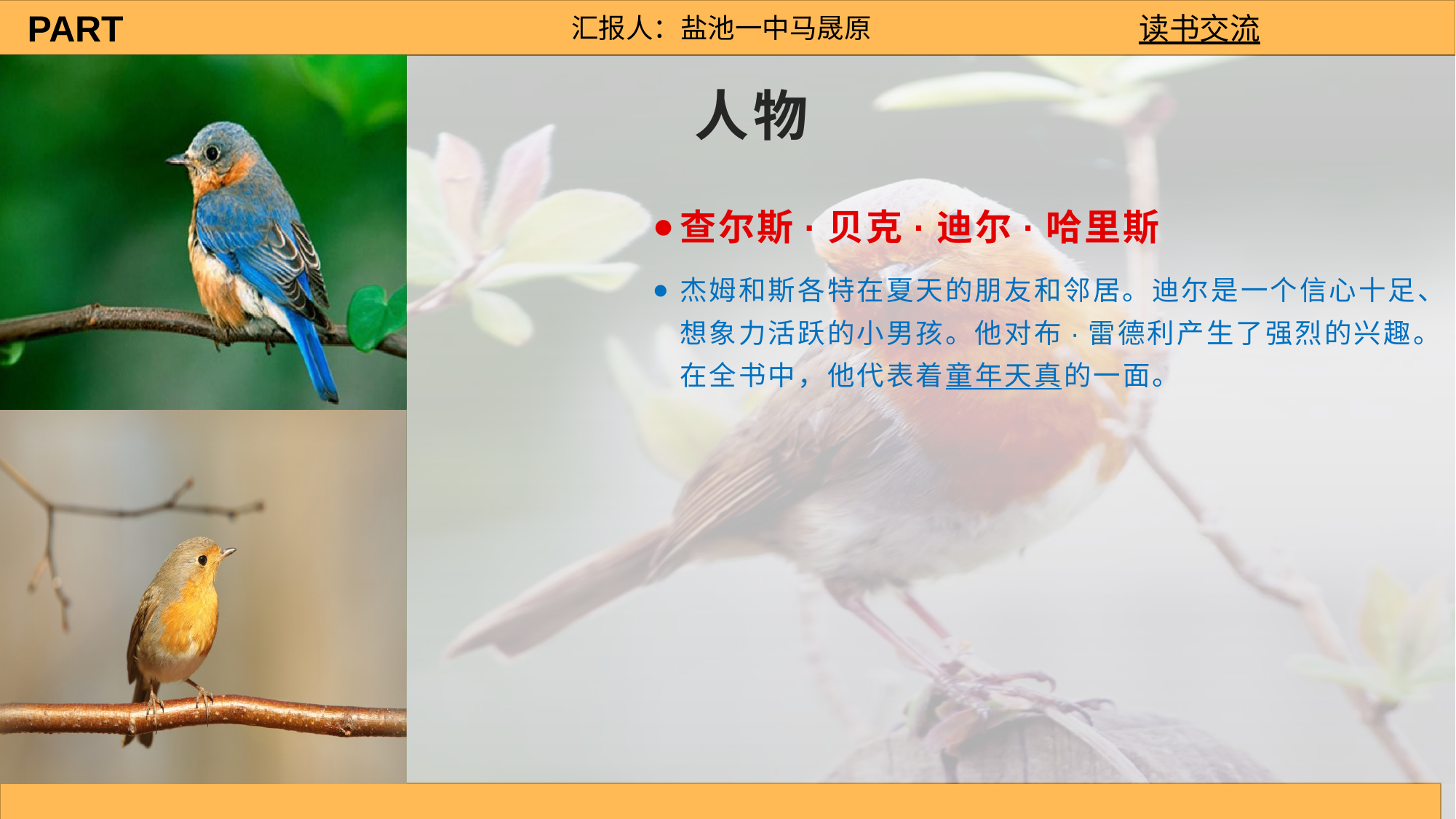

# 人物
查尔斯·贝克·迪尔·哈里斯
杰姆和斯各特在夏天的朋友和邻居。迪尔是一个信心十足、想象力活跃的小男孩。他对布·雷德利产生了强烈的兴趣。在全书中，他代表着童年天真的一面。